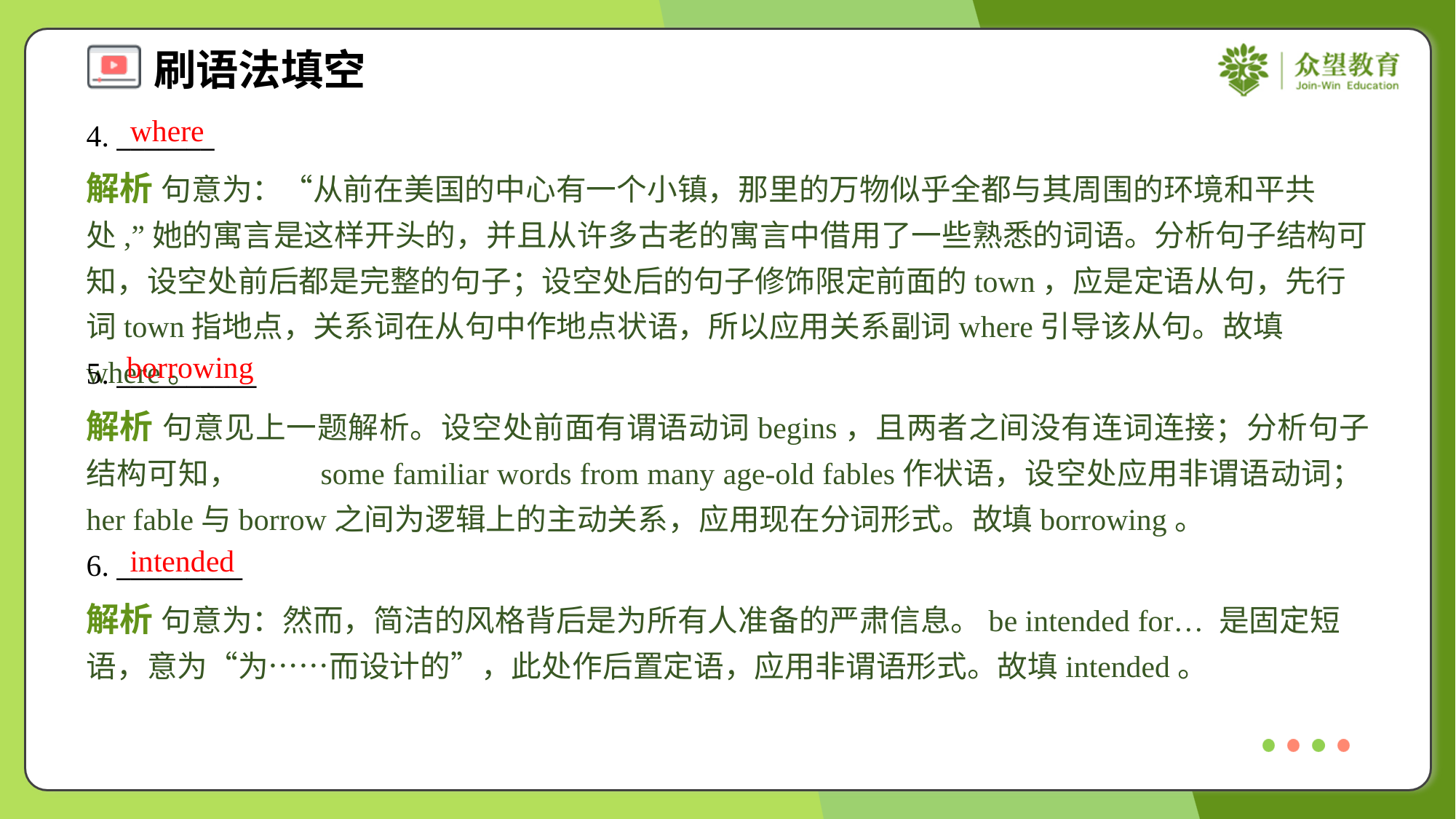

where
4. _______
解析 句意为：“从前在美国的中心有一个小镇，那里的万物似乎全都与其周围的环境和平共处,”她的寓言是这样开头的，并且从许多古老的寓言中借用了一些熟悉的词语。分析句子结构可知，设空处前后都是完整的句子；设空处后的句子修饰限定前面的town，应是定语从句，先行词town指地点，关系词在从句中作地点状语，所以应用关系副词where引导该从句。故填where。
borrowing
5. __________
解析 句意见上一题解析。设空处前面有谓语动词begins，且两者之间没有连词连接；分析句子结构可知，         some familiar words from many age-old fables作状语，设空处应用非谓语动词；her fable与borrow之间为逻辑上的主动关系，应用现在分词形式。故填borrowing。
intended
6. _________
解析 句意为：然而，简洁的风格背后是为所有人准备的严肃信息。be intended for… 是固定短语，意为“为……而设计的”，此处作后置定语，应用非谓语形式。故填intended。